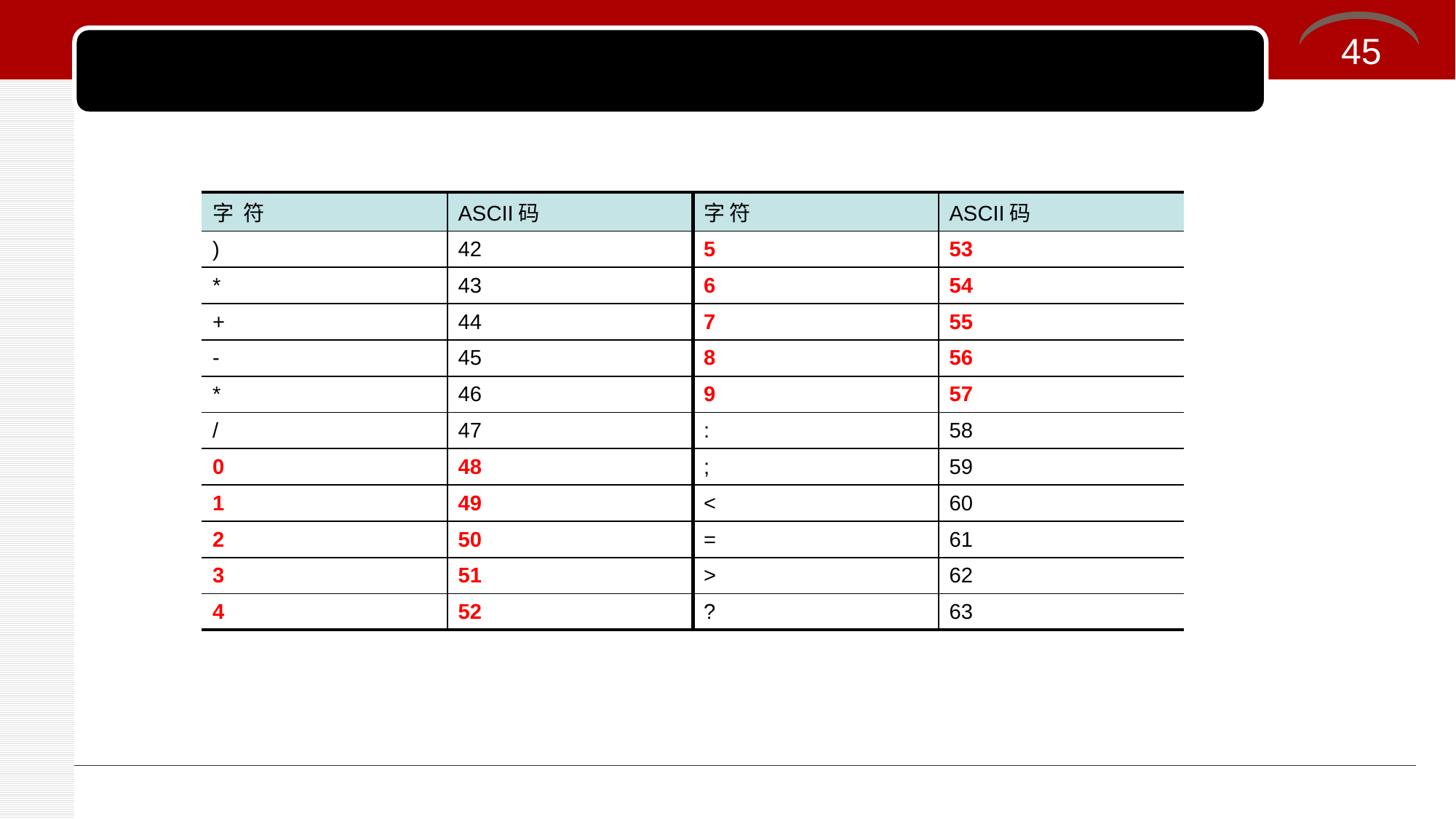

45
#
| 字 符 | ASCII码 | 字 符 | ASCII码 |
| --- | --- | --- | --- |
| ) | 42 | 5 | 53 |
| \* | 43 | 6 | 54 |
| + | 44 | 7 | 55 |
| - | 45 | 8 | 56 |
| \* | 46 | 9 | 57 |
| / | 47 | : | 58 |
| 0 | 48 | ; | 59 |
| 1 | 49 | < | 60 |
| 2 | 50 | = | 61 |
| 3 | 51 | > | 62 |
| 4 | 52 | ? | 63 |